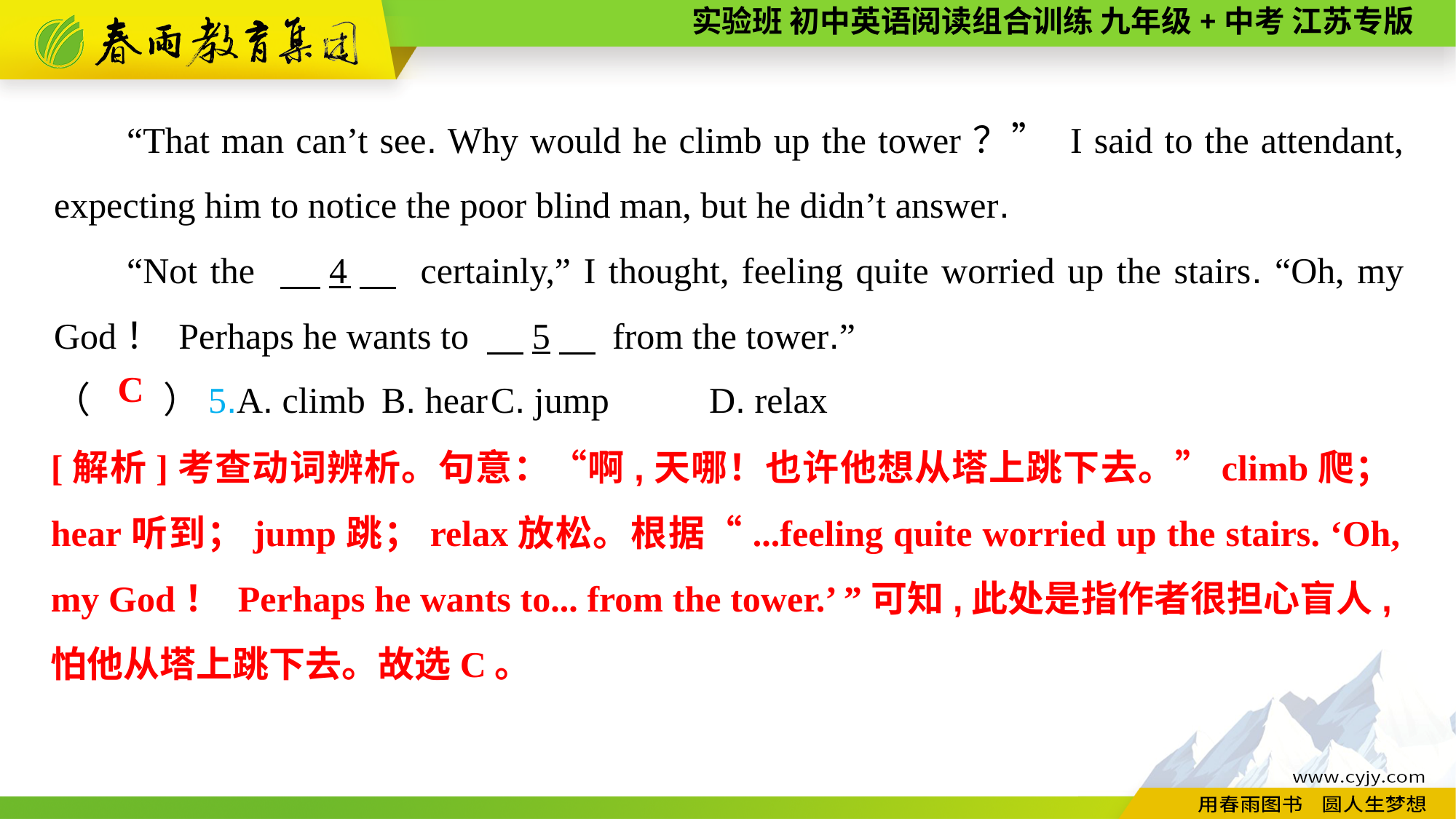

“That man can’t see. Why would he climb up the tower？” I said to the attendant, expecting him to notice the poor blind man, but he didn’t answer.
“Not the 　4　 certainly,” I thought, feeling quite worried up the stairs. “Oh, my God！ Perhaps he wants to 　5　 from the tower.”
（　　）5.A. climb	B. hear	C. jump	D. relax
C
[解析]考查动词辨析。句意：“啊,天哪！也许他想从塔上跳下去。”climb爬；hear听到；jump跳；relax放松。根据“...feeling quite worried up the stairs. ‘Oh, my God！ Perhaps he wants to... from the tower.’ ”可知,此处是指作者很担心盲人,怕他从塔上跳下去。故选C。